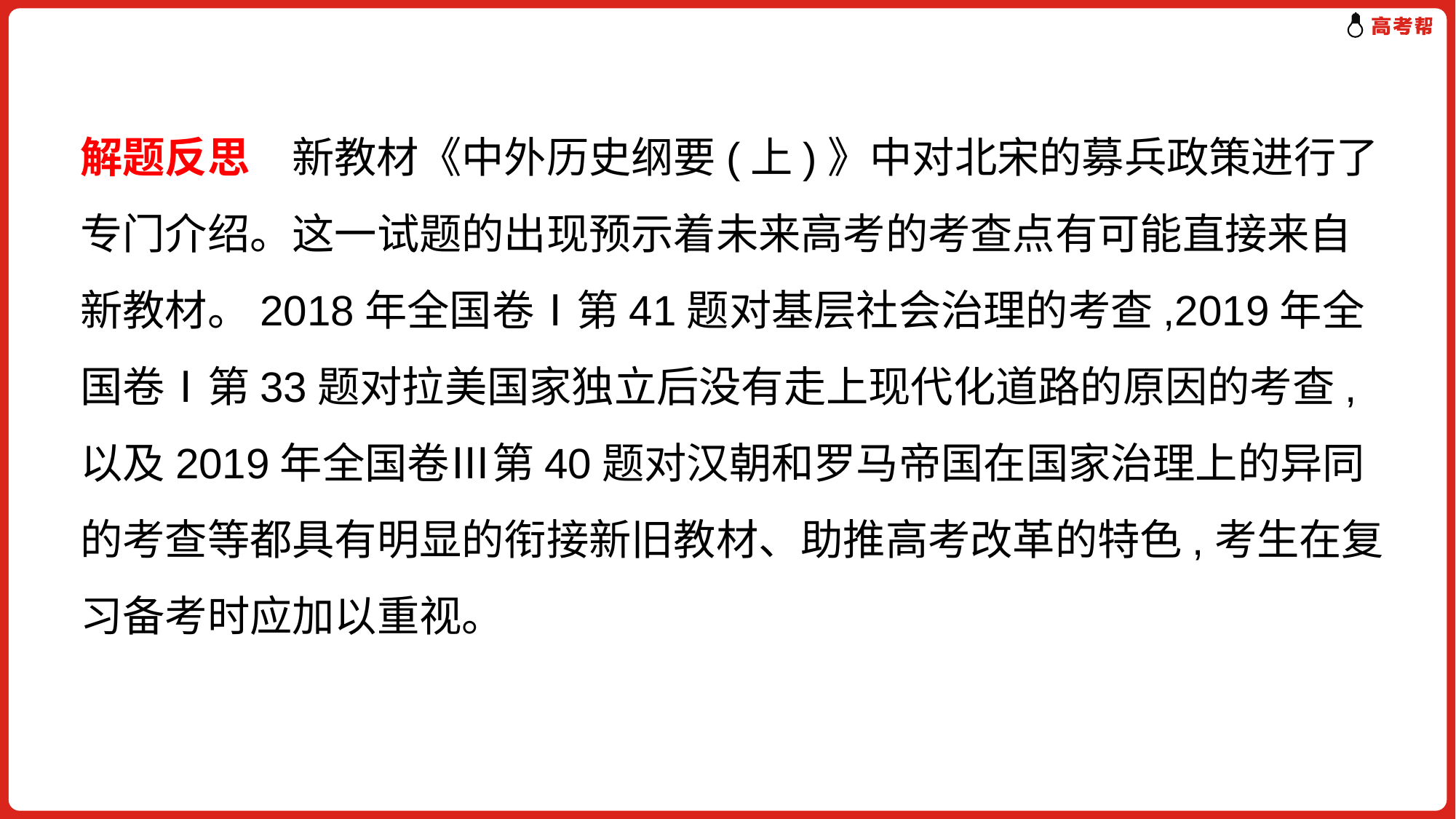

解题反思　新教材《中外历史纲要(上)》中对北宋的募兵政策进行了专门介绍。这一试题的出现预示着未来高考的考查点有可能直接来自新教材。2018年全国卷Ⅰ第41题对基层社会治理的考查,2019年全国卷Ⅰ第33题对拉美国家独立后没有走上现代化道路的原因的考查,以及2019年全国卷Ⅲ第40题对汉朝和罗马帝国在国家治理上的异同的考查等都具有明显的衔接新旧教材、助推高考改革的特色,考生在复习备考时应加以重视。